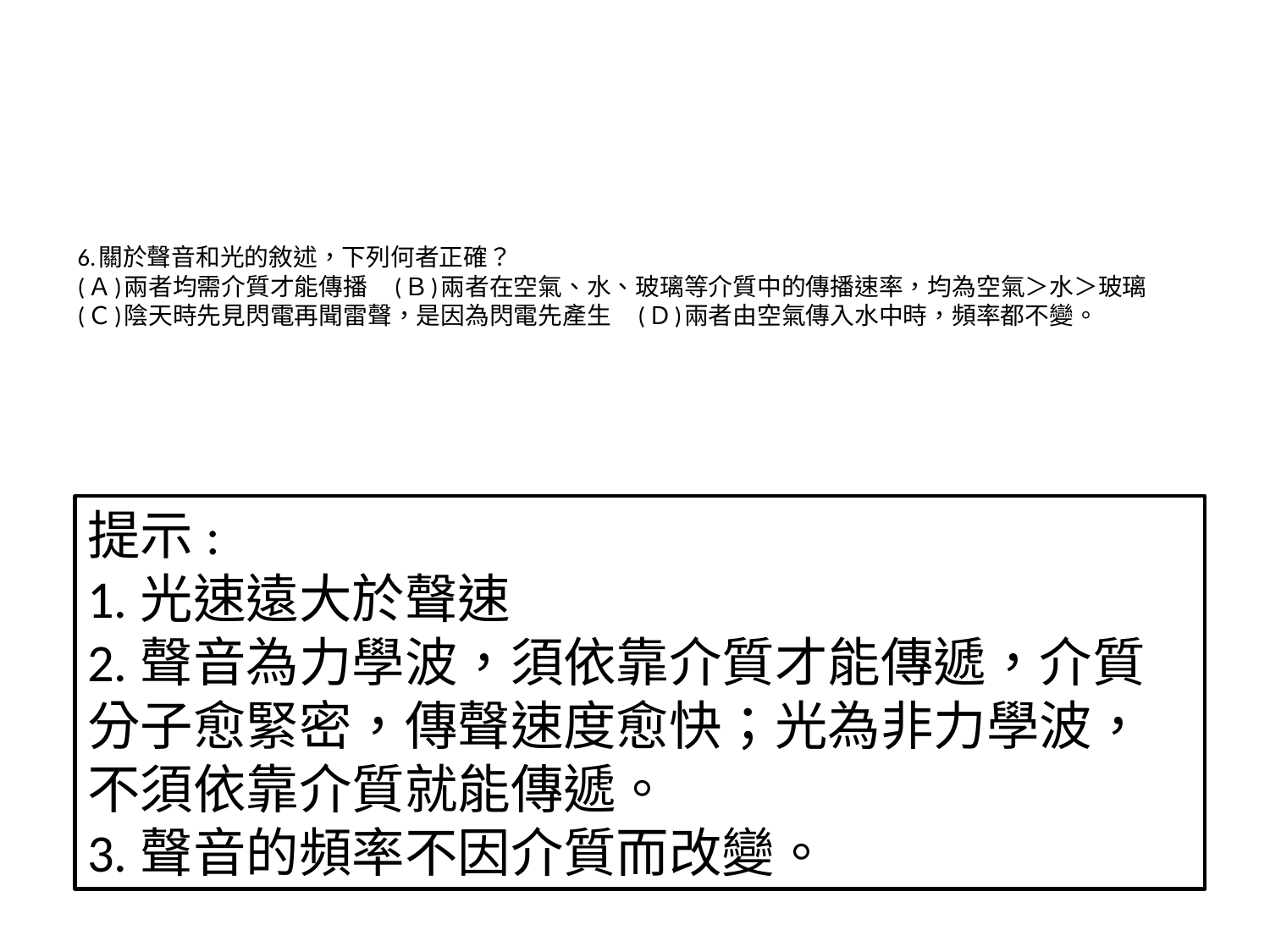

# 6.關於聲音和光的敘述，下列何者正確？ (Ａ)兩者均需介質才能傳播　(Ｂ)兩者在空氣、水、玻璃等介質中的傳播速率，均為空氣＞水＞玻璃　(Ｃ)陰天時先見閃電再聞雷聲，是因為閃電先產生　(Ｄ)兩者由空氣傳入水中時，頻率都不變。
提示:
1.光速遠大於聲速
2.聲音為力學波，須依靠介質才能傳遞，介質分子愈緊密，傳聲速度愈快；光為非力學波，不須依靠介質就能傳遞。
3.聲音的頻率不因介質而改變。